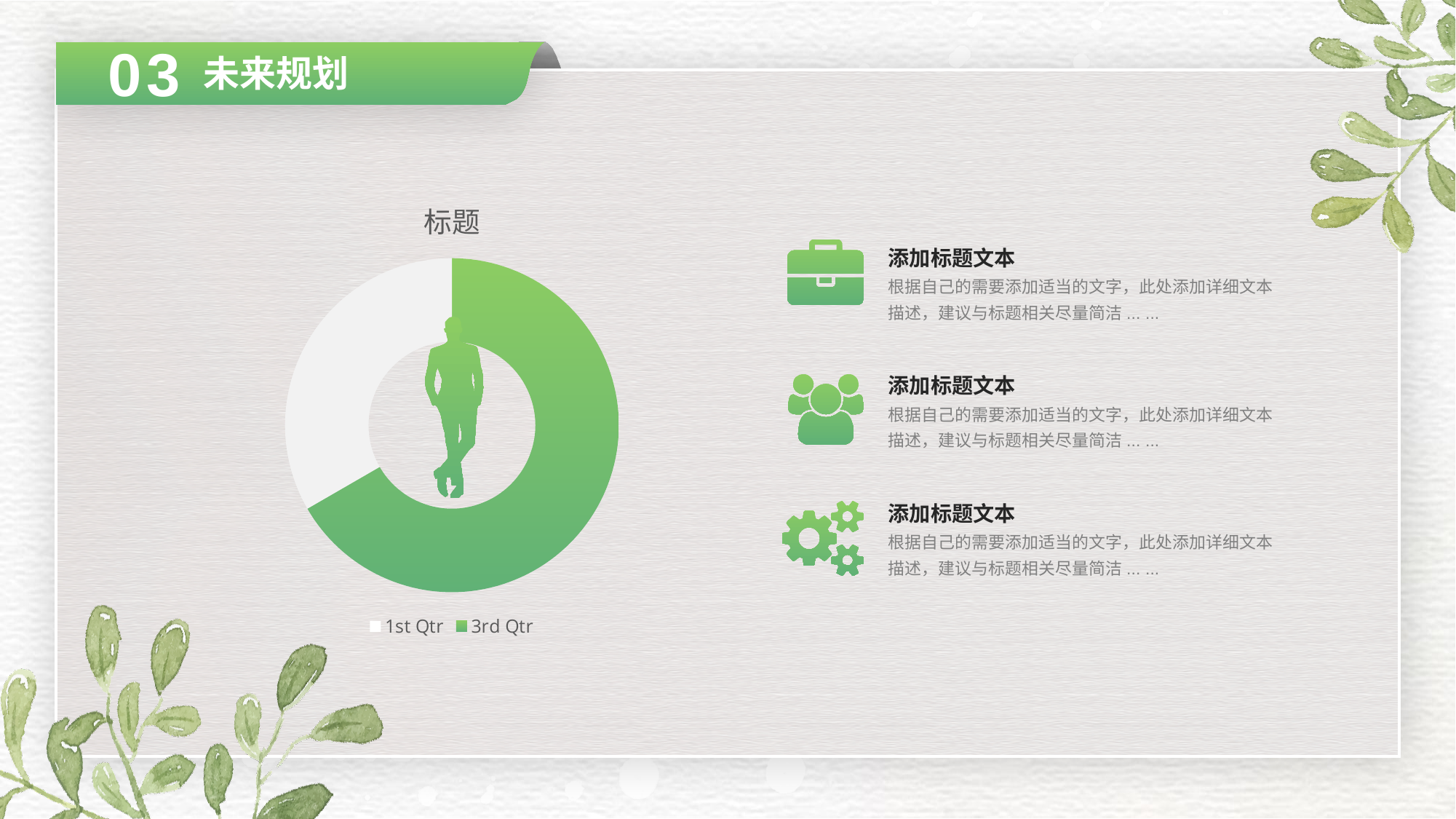

03
未来规划

### Chart: 标题

| Category | Sales |
|---|---|
| 1st Qtr | None |
| 2nd Qtr | None |
| 3rd Qtr | 4.4 |
| 4th Qtr | 2.2 |
添加标题文本

根据自己的需要添加适当的文字，此处添加详细文本描述，建议与标题相关尽量简洁... ...

添加标题文本
根据自己的需要添加适当的文字，此处添加详细文本描述，建议与标题相关尽量简洁... ...

添加标题文本
根据自己的需要添加适当的文字，此处添加详细文本描述，建议与标题相关尽量简洁... ...